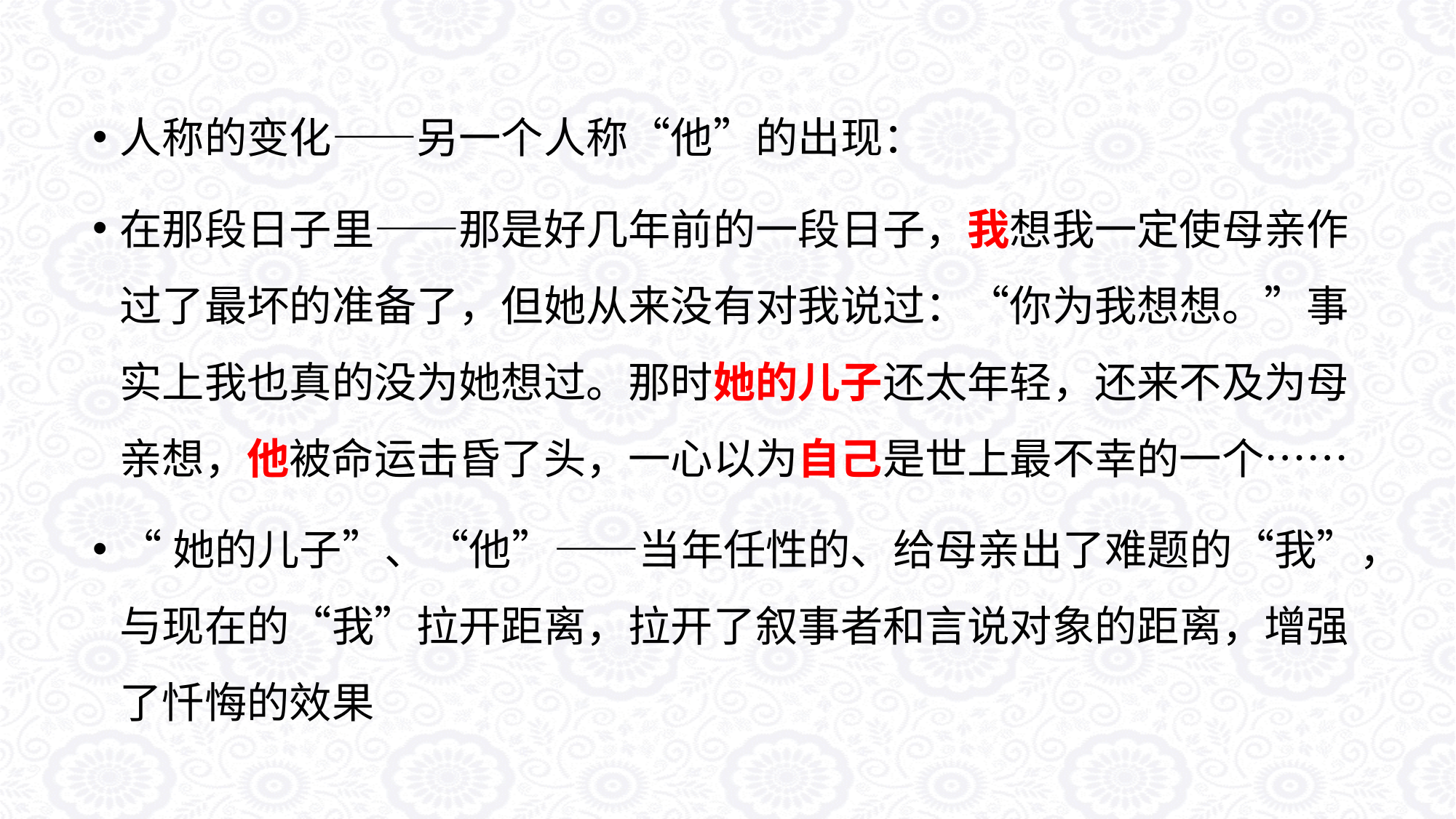

人称的变化——另一个人称“他”的出现：
在那段日子里——那是好几年前的一段日子，我想我一定使母亲作过了最坏的准备了，但她从来没有对我说过：“你为我想想。”事实上我也真的没为她想过。那时她的儿子还太年轻，还来不及为母亲想，他被命运击昏了头，一心以为自己是世上最不幸的一个……
“她的儿子”、“他”——当年任性的、给母亲出了难题的“我”，与现在的“我”拉开距离，拉开了叙事者和言说对象的距离，增强了忏悔的效果